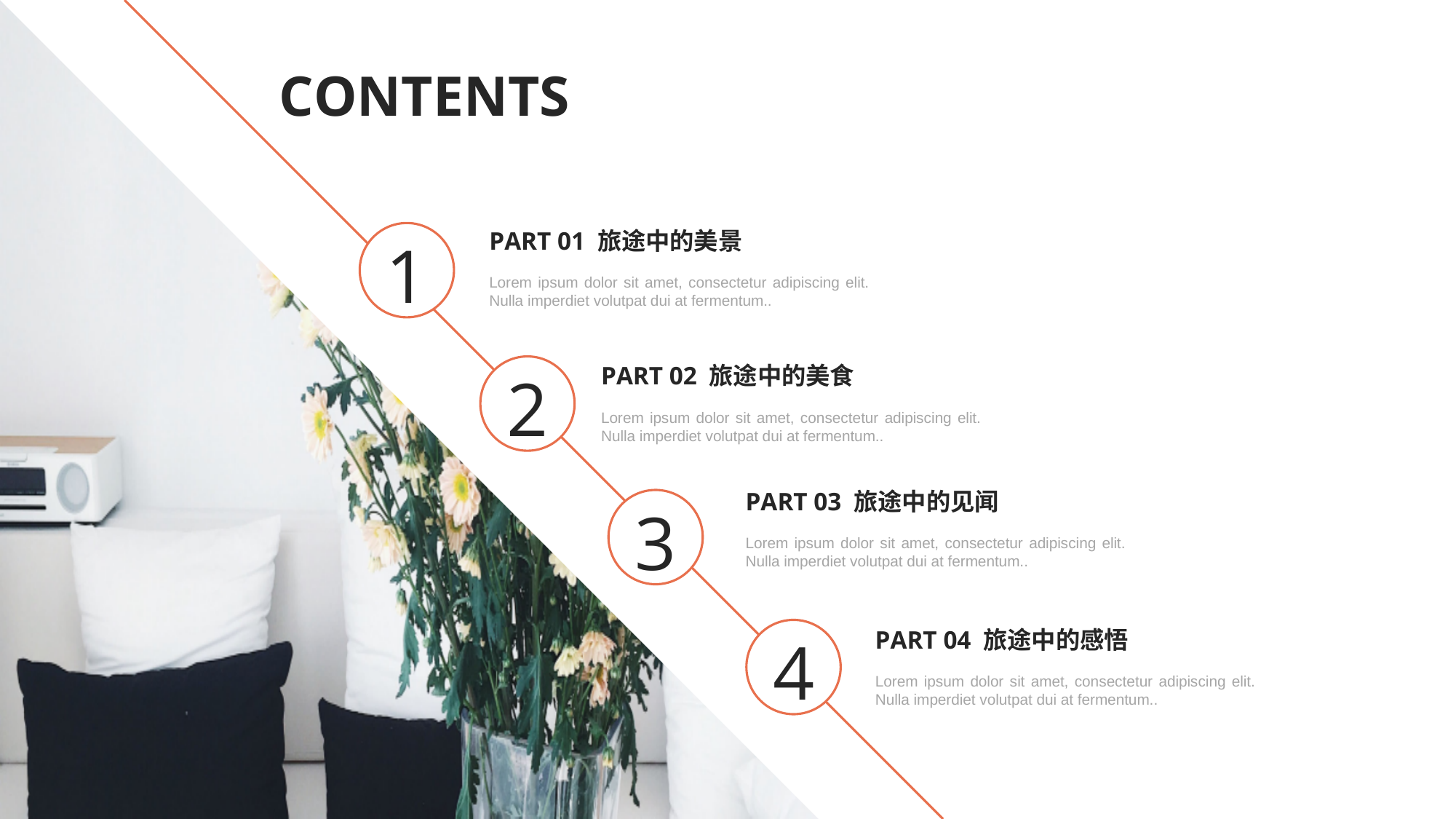

CONTENTS
PART 01 旅途中的美景

1
Lorem ipsum dolor sit amet, consectetur adipiscing elit. Nulla imperdiet volutpat dui at fermentum..
PART 02 旅途中的美食

2
Lorem ipsum dolor sit amet, consectetur adipiscing elit. Nulla imperdiet volutpat dui at fermentum..
PART 03 旅途中的见闻

3
Lorem ipsum dolor sit amet, consectetur adipiscing elit. Nulla imperdiet volutpat dui at fermentum..
PART 04 旅途中的感悟

4
Lorem ipsum dolor sit amet, consectetur adipiscing elit. Nulla imperdiet volutpat dui at fermentum..